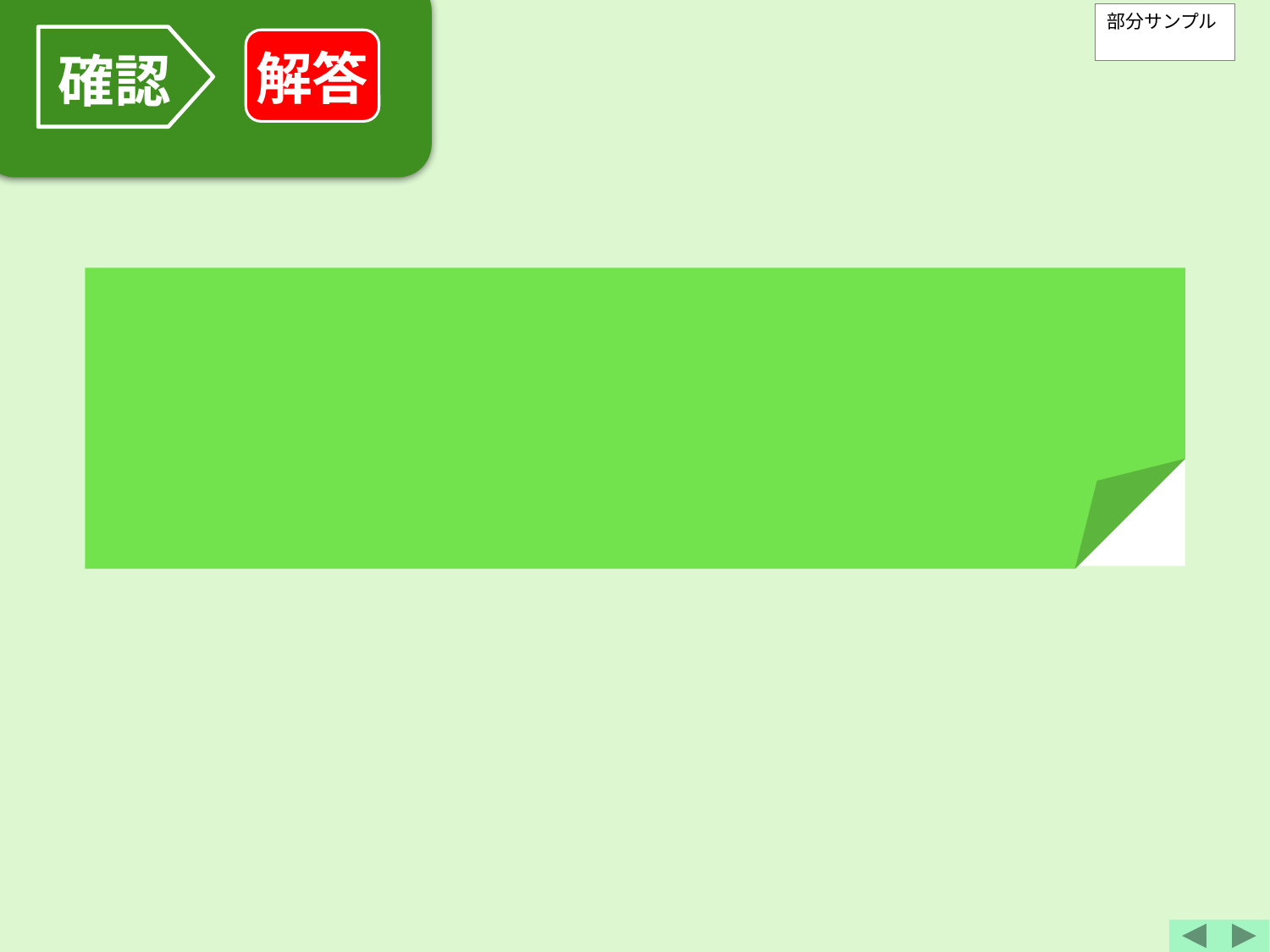

部分サンプル
確認

解答

教科書p.55 　13～15行目
「南京条約で開港した清との貿易における中継地点と、日本近海における捕鯨のための補給地点を確保するため」